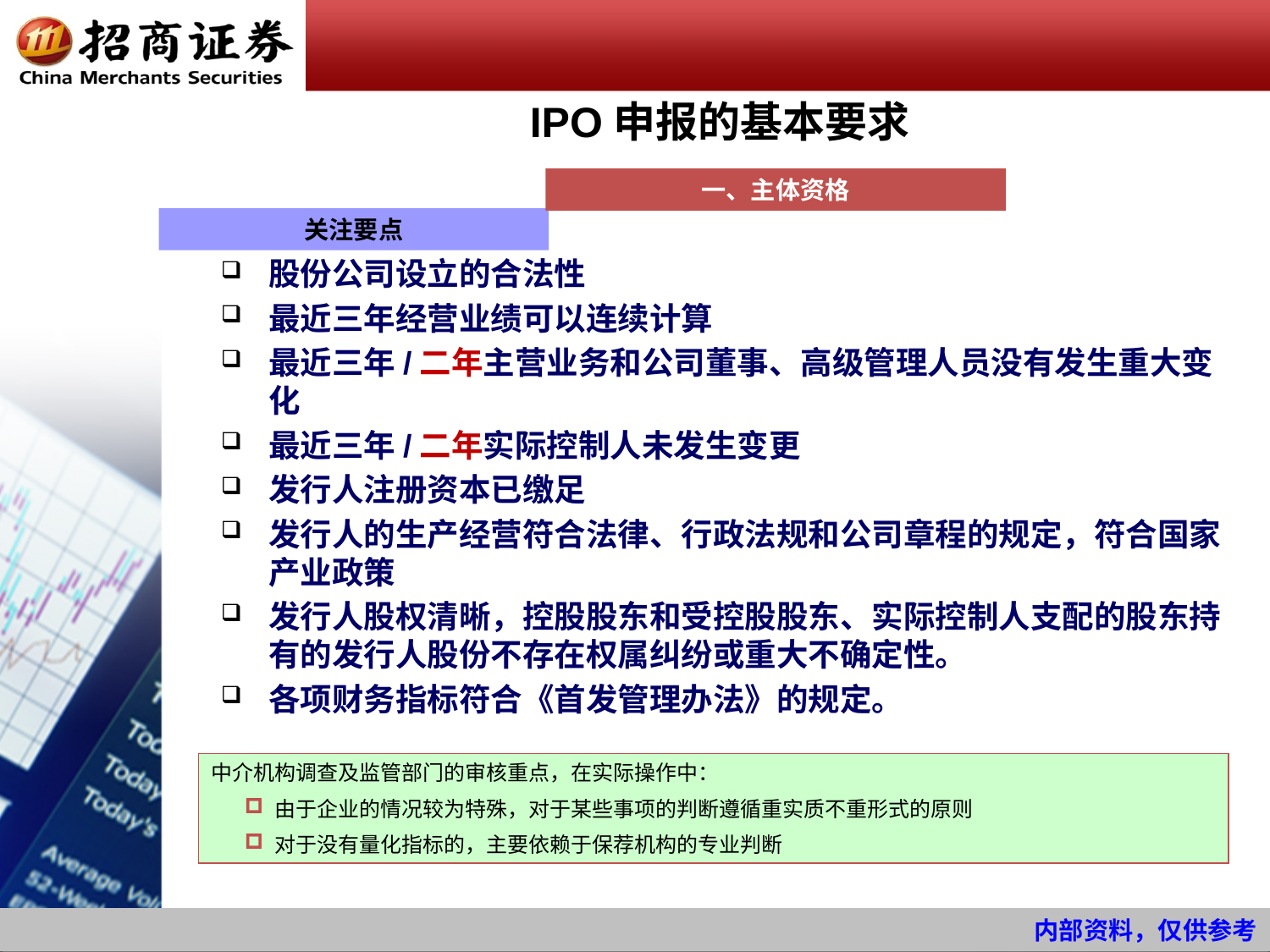

IPO申报的基本要求
一、主体资格
关注要点
股份公司设立的合法性
最近三年经营业绩可以连续计算
最近三年/二年主营业务和公司董事、高级管理人员没有发生重大变化
最近三年/二年实际控制人未发生变更
发行人注册资本已缴足
发行人的生产经营符合法律、行政法规和公司章程的规定，符合国家产业政策
发行人股权清晰，控股股东和受控股股东、实际控制人支配的股东持有的发行人股份不存在权属纠纷或重大不确定性。
各项财务指标符合《首发管理办法》的规定。
中介机构调查及监管部门的审核重点，在实际操作中：
由于企业的情况较为特殊，对于某些事项的判断遵循重实质不重形式的原则
对于没有量化指标的，主要依赖于保荐机构的专业判断